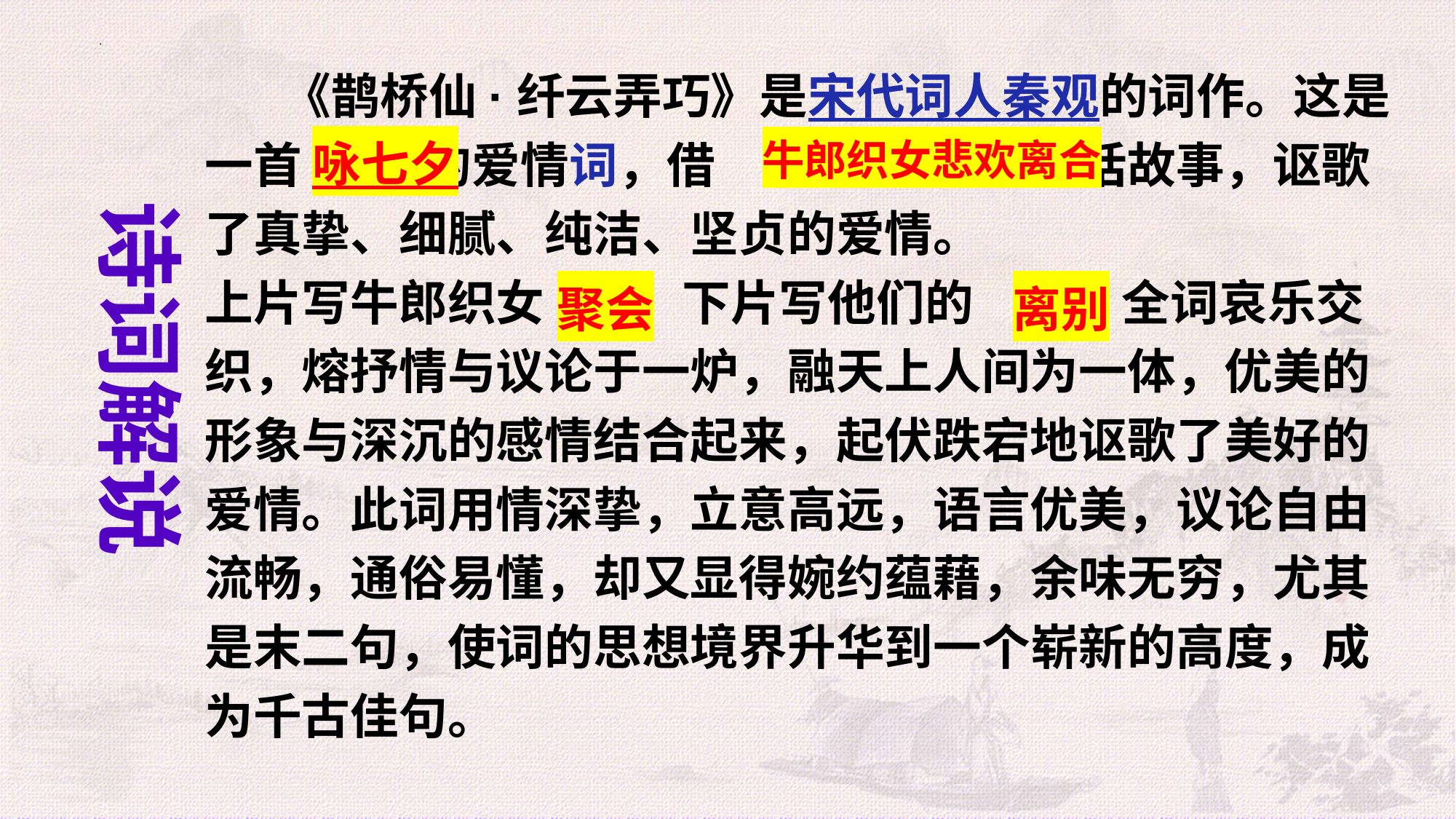

《鹊桥仙·纤云弄巧》是宋代词人秦观的词作。这是一首           的爱情词，借                        的神话故事，讴歌了真挚、细腻、纯洁、坚贞的爱情。
上片写牛郎织女        ，下片写他们的         。全词哀乐交织，熔抒情与议论于一炉，融天上人间为一体，优美的形象与深沉的感情结合起来，起伏跌宕地讴歌了美好的爱情。此词用情深挚，立意高远，语言优美，议论自由流畅，通俗易懂，却又显得婉约蕴藉，余味无穷，尤其是末二句，使词的思想境界升华到一个崭新的高度，成为千古佳句。
诗词解说
咏七夕
牛郎织女悲欢离合
聚会
离别